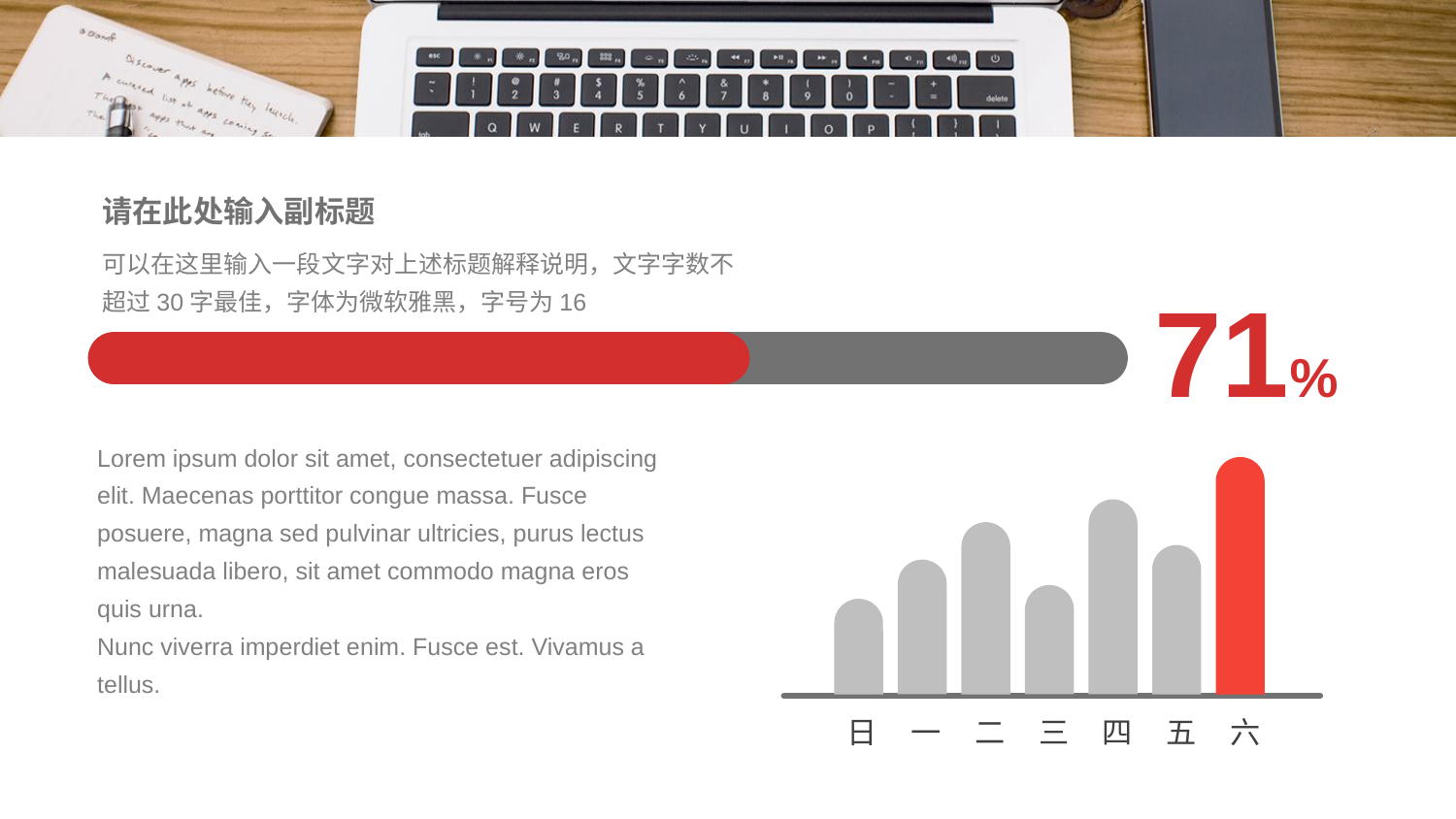

请在此处输入副标题
可以在这里输入一段文字对上述标题解释说明，文字字数不超过30字最佳，字体为微软雅黑，字号为16
71%

Lorem ipsum dolor sit amet, consectetuer adipiscing elit. Maecenas porttitor congue massa. Fusce posuere, magna sed pulvinar ultricies, purus lectus malesuada libero, sit amet commodo magna eros quis urna.
Nunc viverra imperdiet enim. Fusce est. Vivamus a tellus.

日
一
二
三
四
五
六